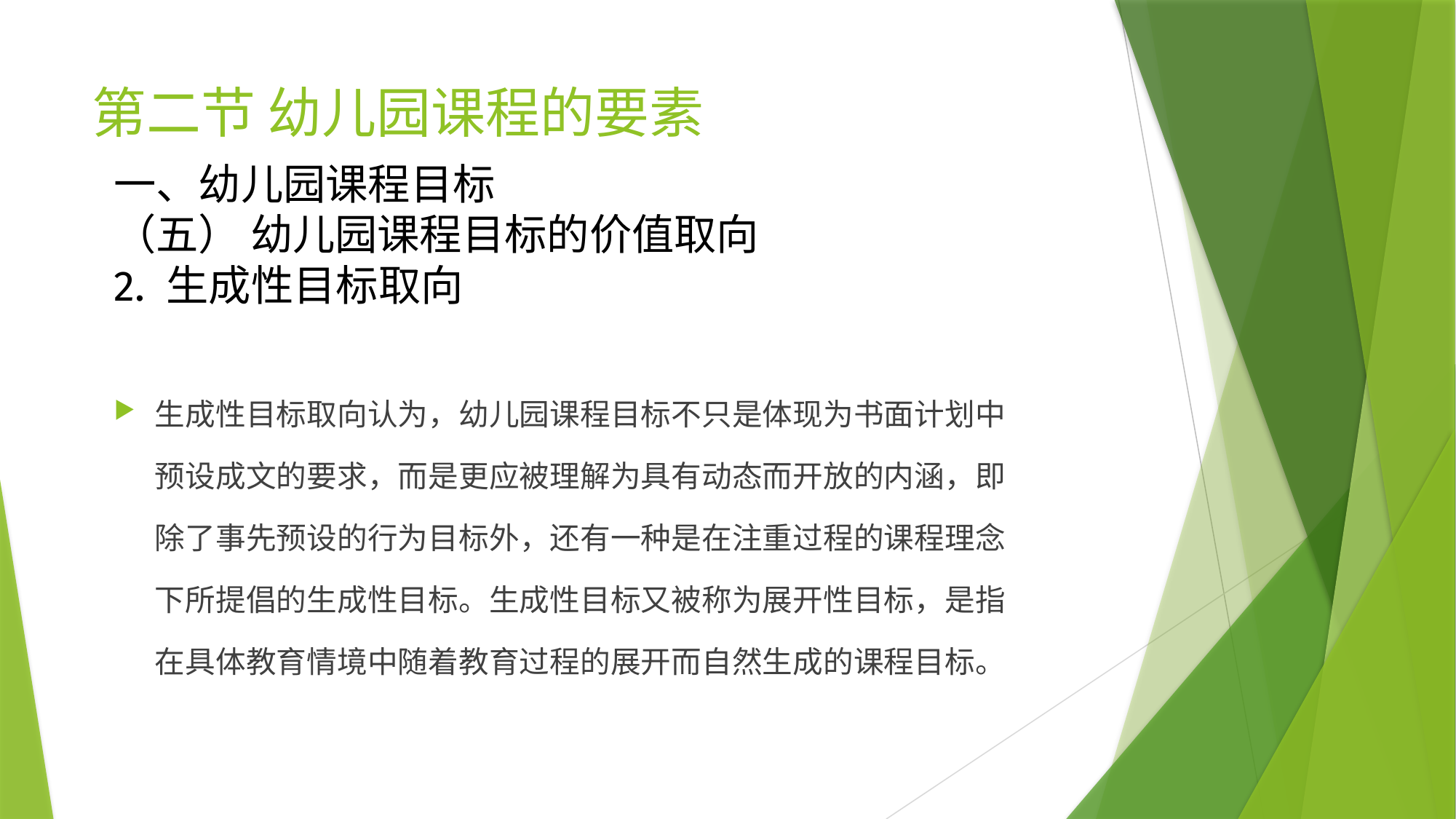

# 第二节 幼儿园课程的要素
一、幼儿园课程目标
（五） 幼儿园课程目标的价值取向
2. 生成性目标取向
生成性目标取向认为，幼儿园课程目标不只是体现为书面计划中预设成文的要求，而是更应被理解为具有动态而开放的内涵，即除了事先预设的行为目标外，还有一种是在注重过程的课程理念下所提倡的生成性目标。生成性目标又被称为展开性目标，是指在具体教育情境中随着教育过程的展开而自然生成的课程目标。